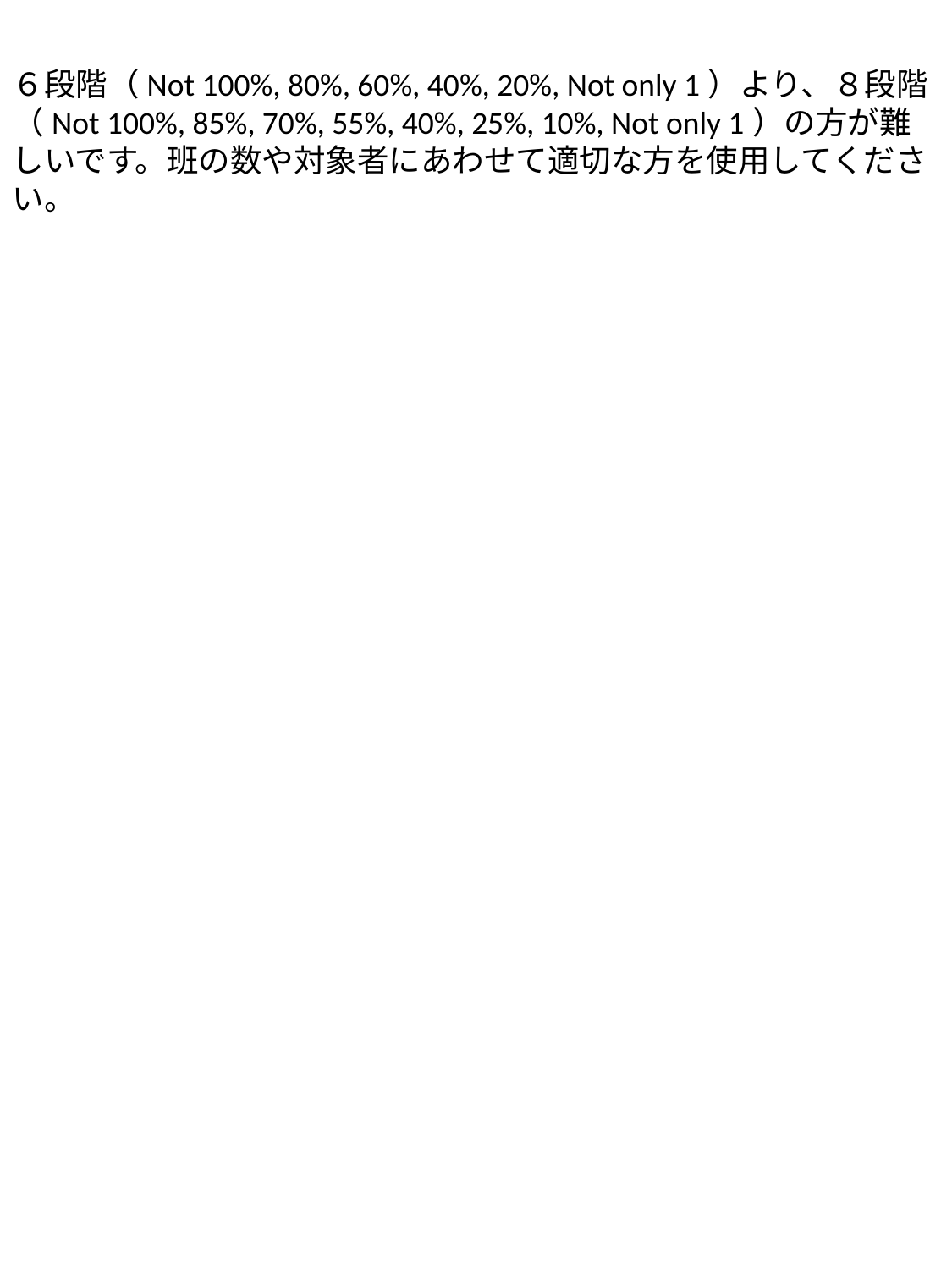

６段階（Not 100%, 80%, 60%, 40%, 20%, Not only 1）より、８段階（Not 100%, 85%, 70%, 55%, 40%, 25%, 10%, Not only 1）の方が難しいです。班の数や対象者にあわせて適切な方を使用してください。